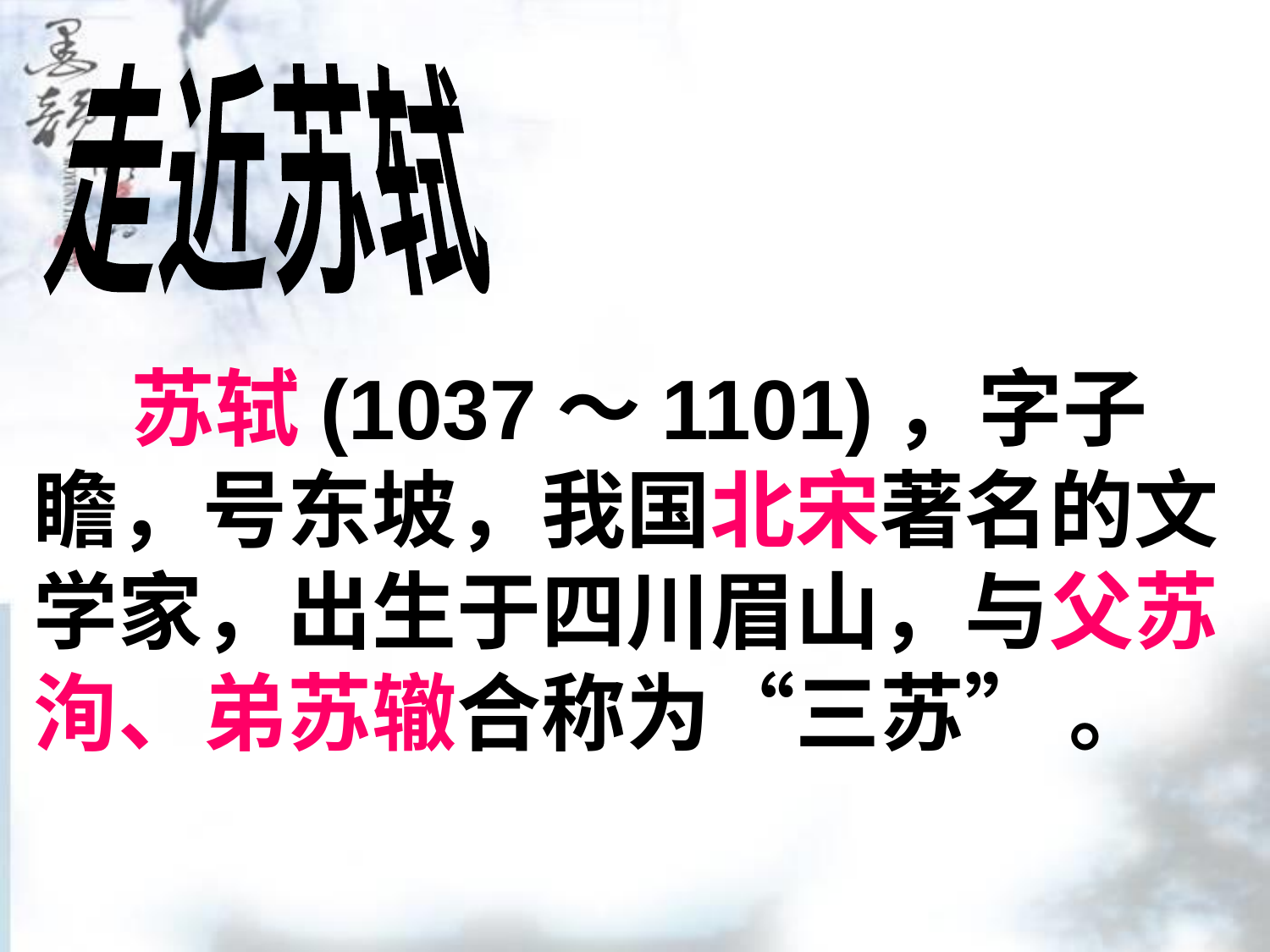

走近苏轼
    苏轼(1037～1101)，字子瞻，号东坡，我国北宋著名的文学家，出生于四川眉山，与父苏洵、弟苏辙合称为“三苏” 。